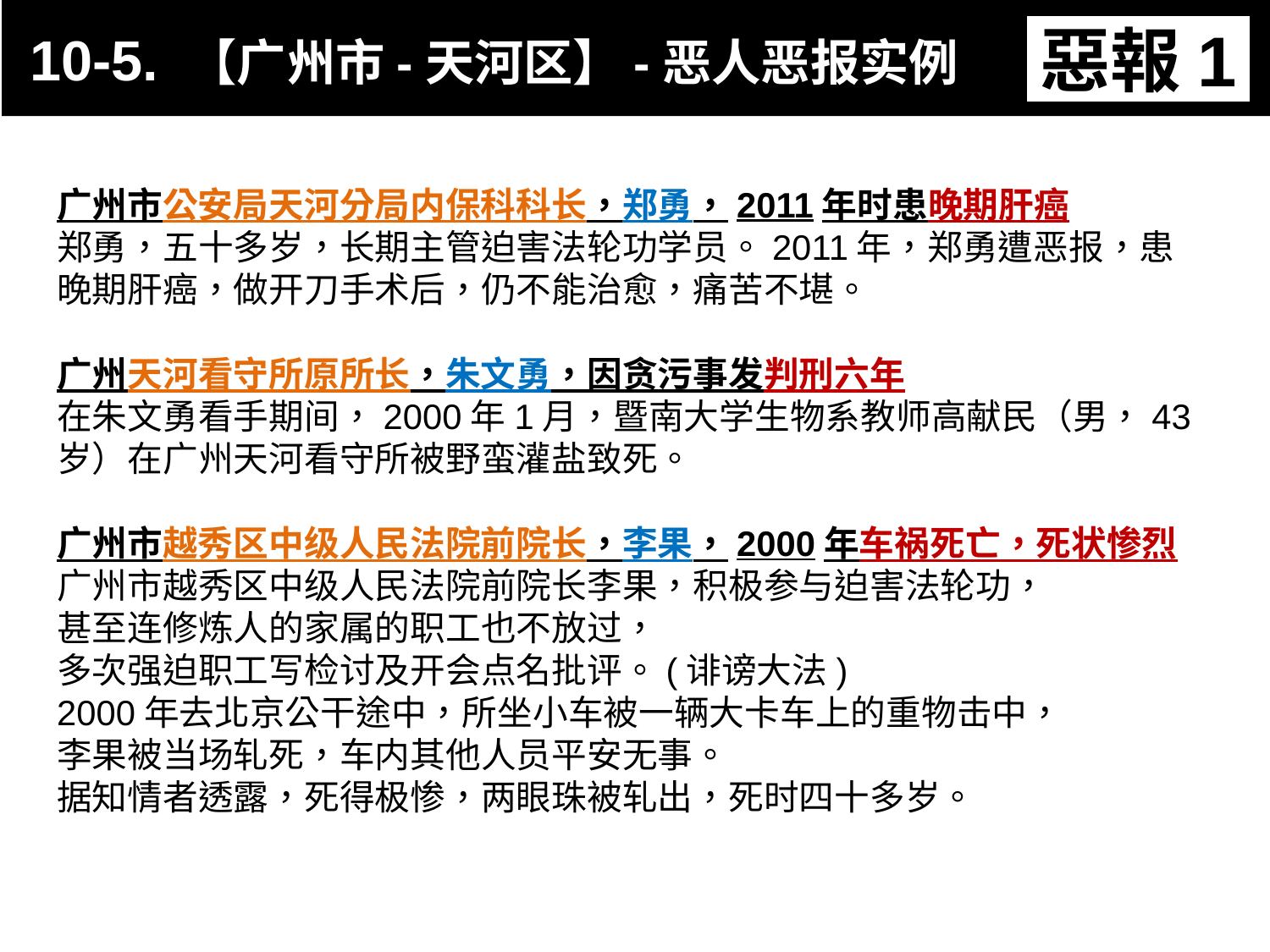

10-5. 【广州市-天河区】-恶人恶报实例
惡報1
11-3. XX市官員惡報實例
广州市公安局天河分局内保科科长，郑勇，2011年时患晚期肝癌
郑勇，五十多岁，长期主管迫害法轮功学员。2011年，郑勇遭恶报，患晚期肝癌，做开刀手术后，仍不能治愈，痛苦不堪。

广州天河看守所原所长，朱文勇，因贪污事发判刑六年
在朱文勇看手期间，2000年1月，暨南大学生物系教师高献民（男，43岁）在广州天河看守所被野蛮灌盐致死。

广州市越秀区中级人民法院前院长，李果，2000年车祸死亡，死状惨烈
广州市越秀区中级人民法院前院长李果，积极参与迫害法轮功，
甚至连修炼人的家属的职工也不放过，
多次强迫职工写检讨及开会点名批评。(诽谤大法)
2000年去北京公干途中，所坐小车被一辆大卡车上的重物击中，
李果被当场轧死，车内其他人员平安无事。
据知情者透露，死得极惨，两眼珠被轧出，死时四十多岁。